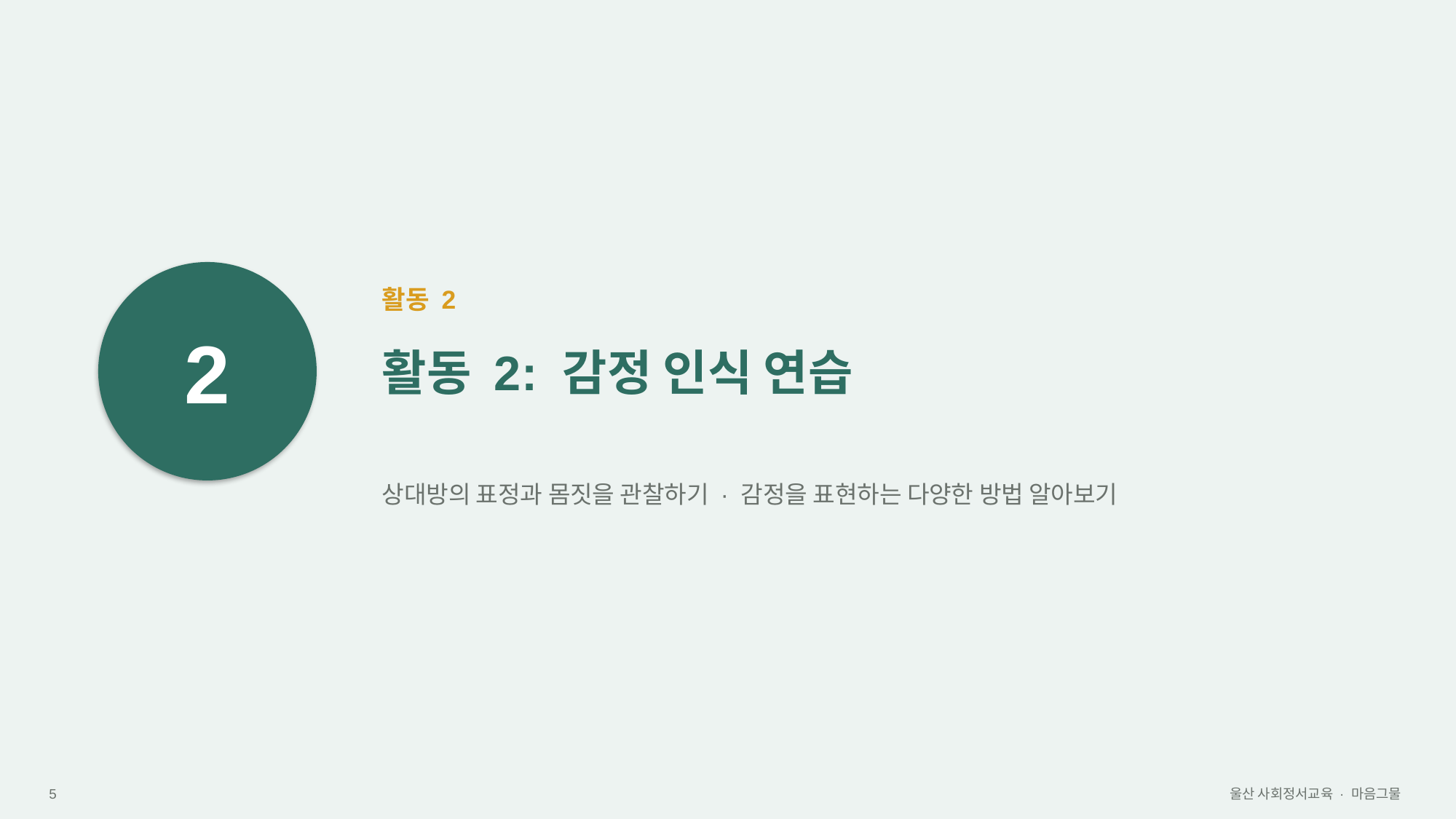

2
활동 2
활동 2: 감정 인식 연습
상대방의 표정과 몸짓을 관찰하기 · 감정을 표현하는 다양한 방법 알아보기
5
울산 사회정서교육 · 마음그물